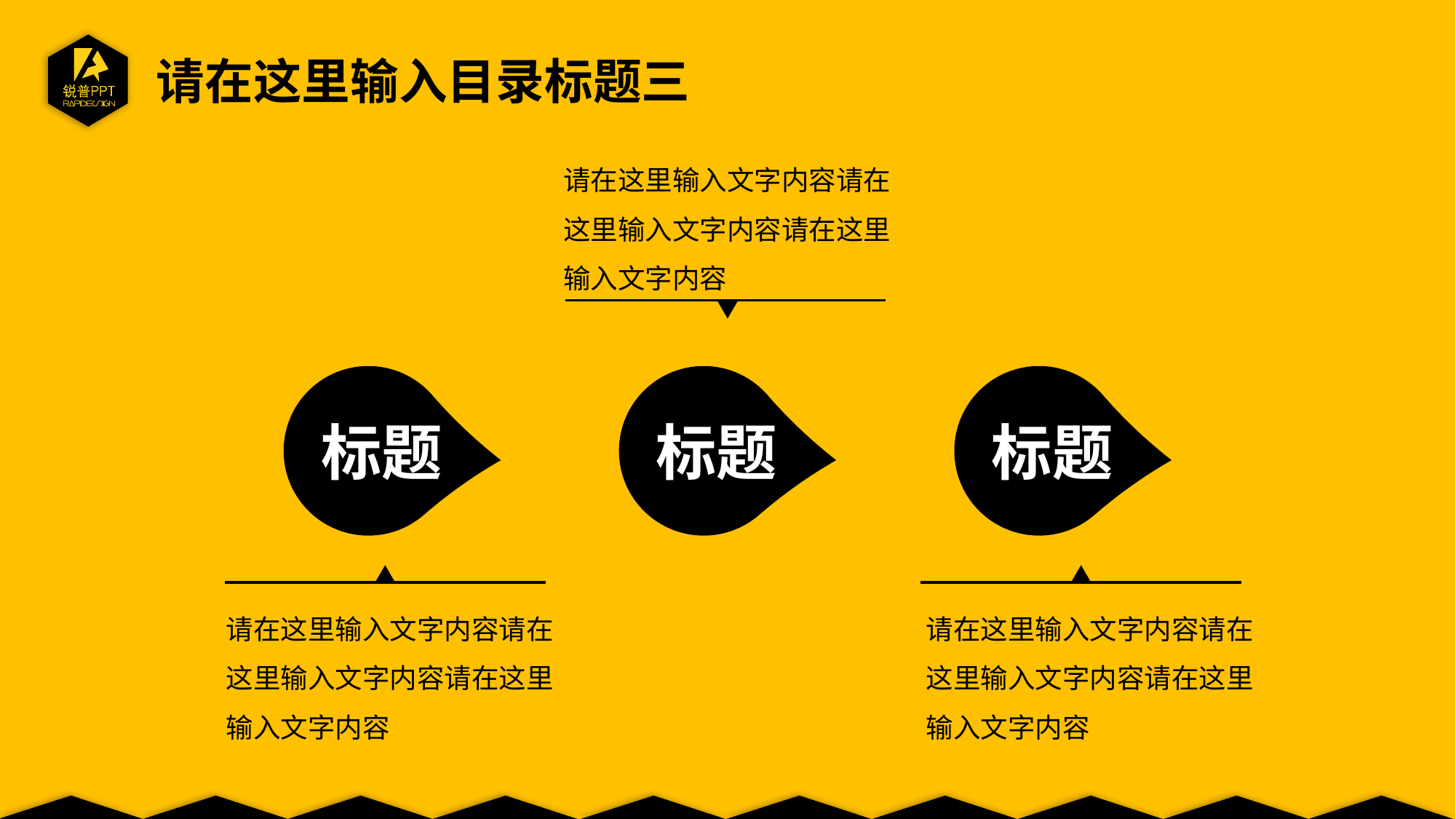

请在这里输入目录标题三
请在这里输入文字内容请在这里输入文字内容请在这里输入文字内容

标题
标题
标题

请在这里输入文字内容请在这里输入文字内容请在这里输入文字内容
请在这里输入文字内容请在这里输入文字内容请在这里输入文字内容